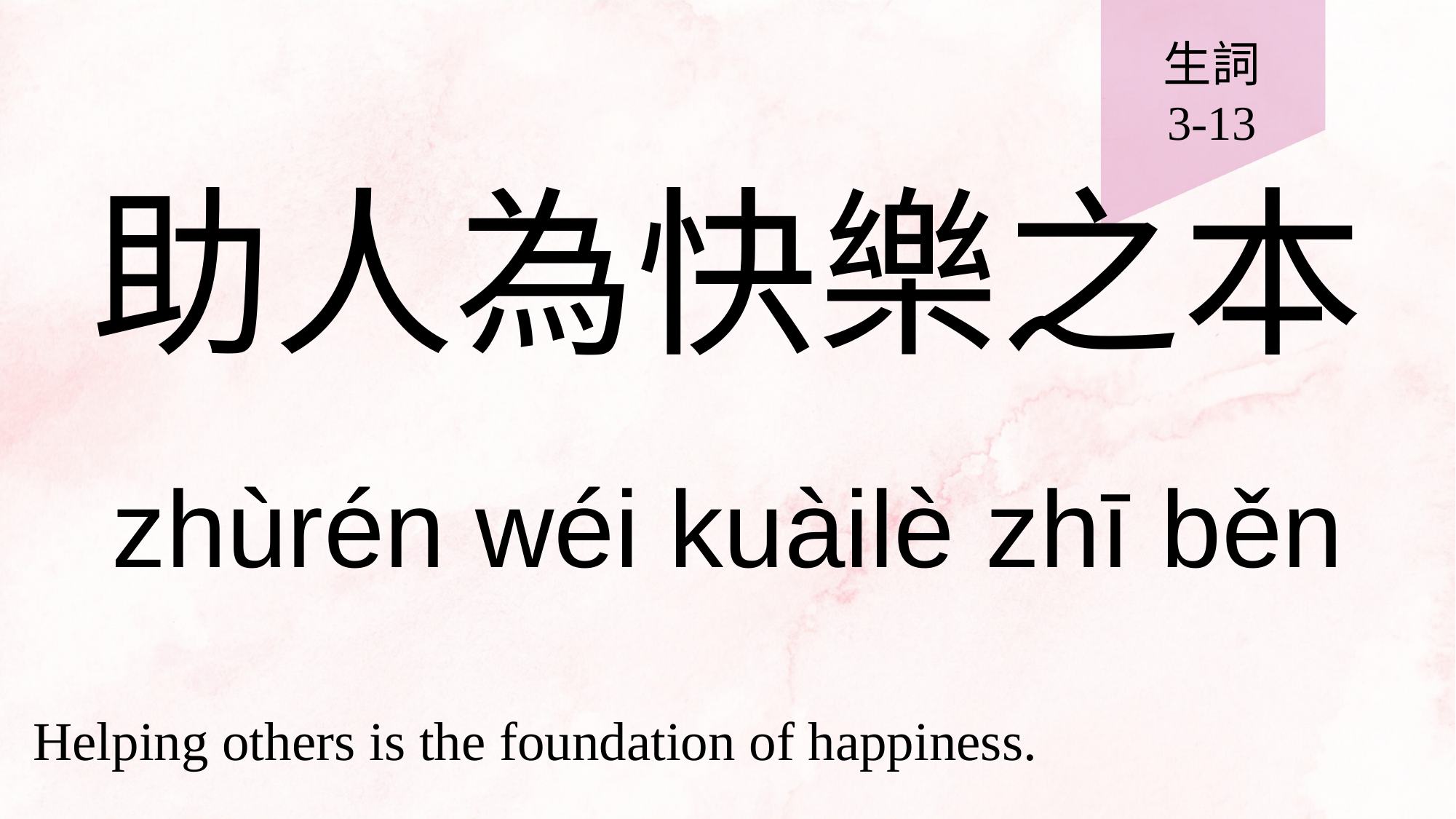

生詞
3-13
助人為快樂之本
zhùrén wéi kuàilè zhī běn
Helping others is the foundation of happiness.